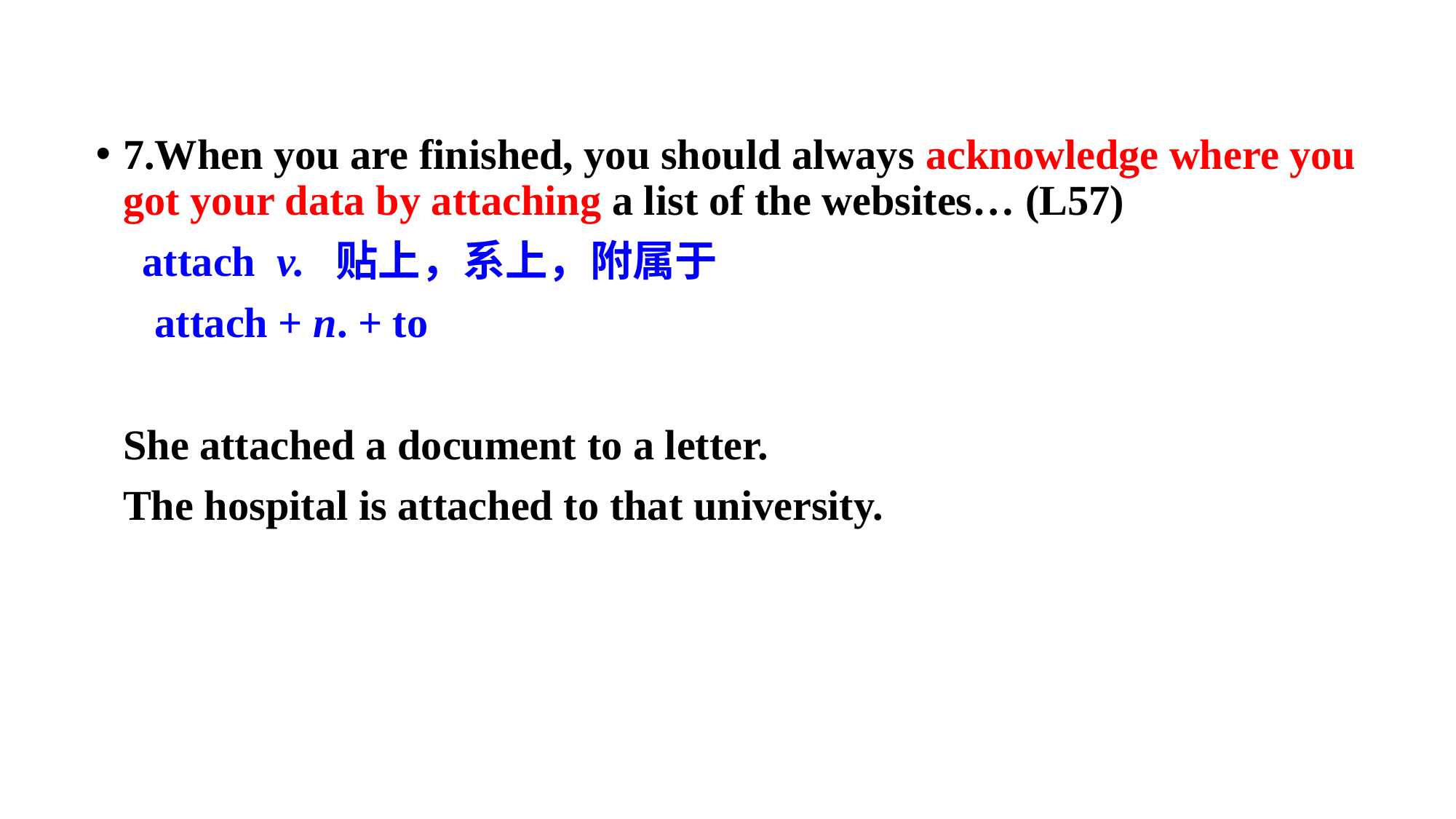

7.When you are finished, you should always acknowledge where you got your data by attaching a list of the websites… (L57)
	  attach  v.  贴上，系上，附属于
	   attach + n. + to

	She attached a document to a letter.
	The hospital is attached to that university.